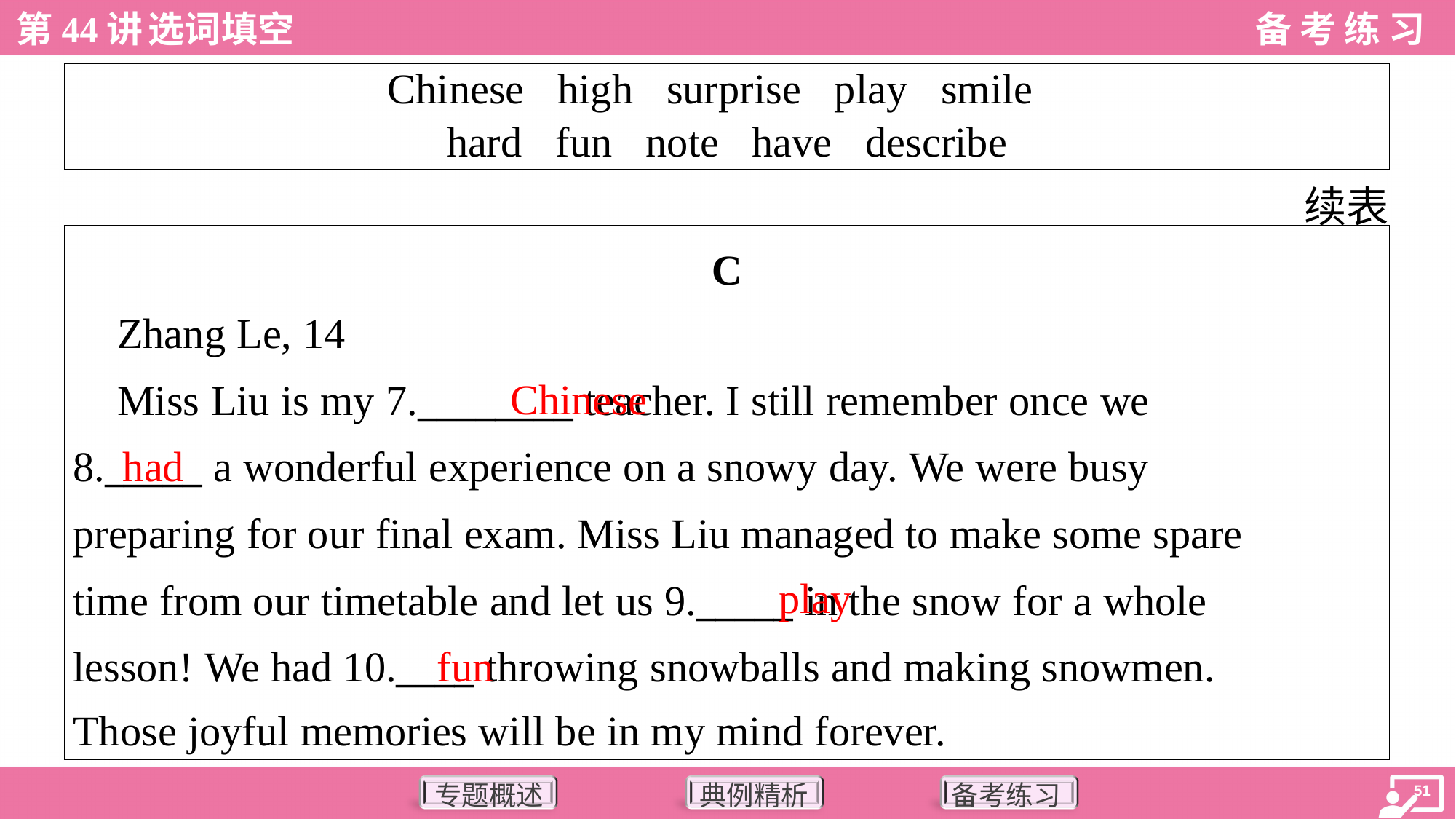

| Chinese high surprise play smile hard fun note have describe |
| --- |
续表
| C Zhang Le, 14 Miss Liu is my 7.\_\_\_\_\_\_\_\_ teacher. I still remember once we 8.\_\_\_\_\_ a wonderful experience on a snowy day. We were busy preparing for our final exam. Miss Liu managed to make some spare time from our timetable and let us 9.\_\_\_\_\_ in the snow for a whole lesson! We had 10.\_\_\_\_ throwing snowballs and making snowmen. Those joyful memories will be in my mind forever. |
| --- |
Chinese
had
play
fun